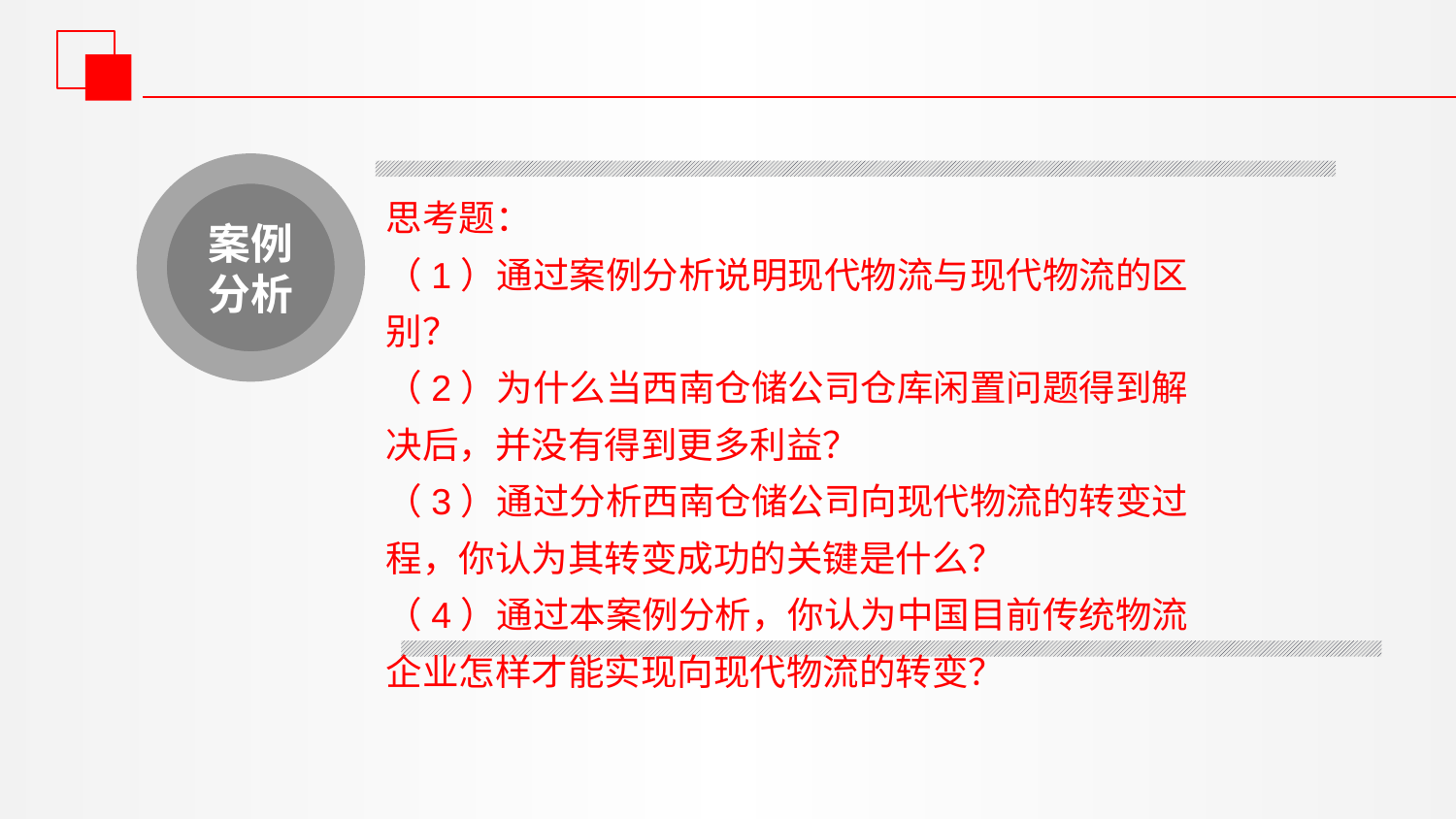

案例分析
思考题：
（1）通过案例分析说明现代物流与现代物流的区别？
（2）为什么当西南仓储公司仓库闲置问题得到解决后，并没有得到更多利益？
（3）通过分析西南仓储公司向现代物流的转变过程，你认为其转变成功的关键是什么？
（4）通过本案例分析，你认为中国目前传统物流企业怎样才能实现向现代物流的转变？